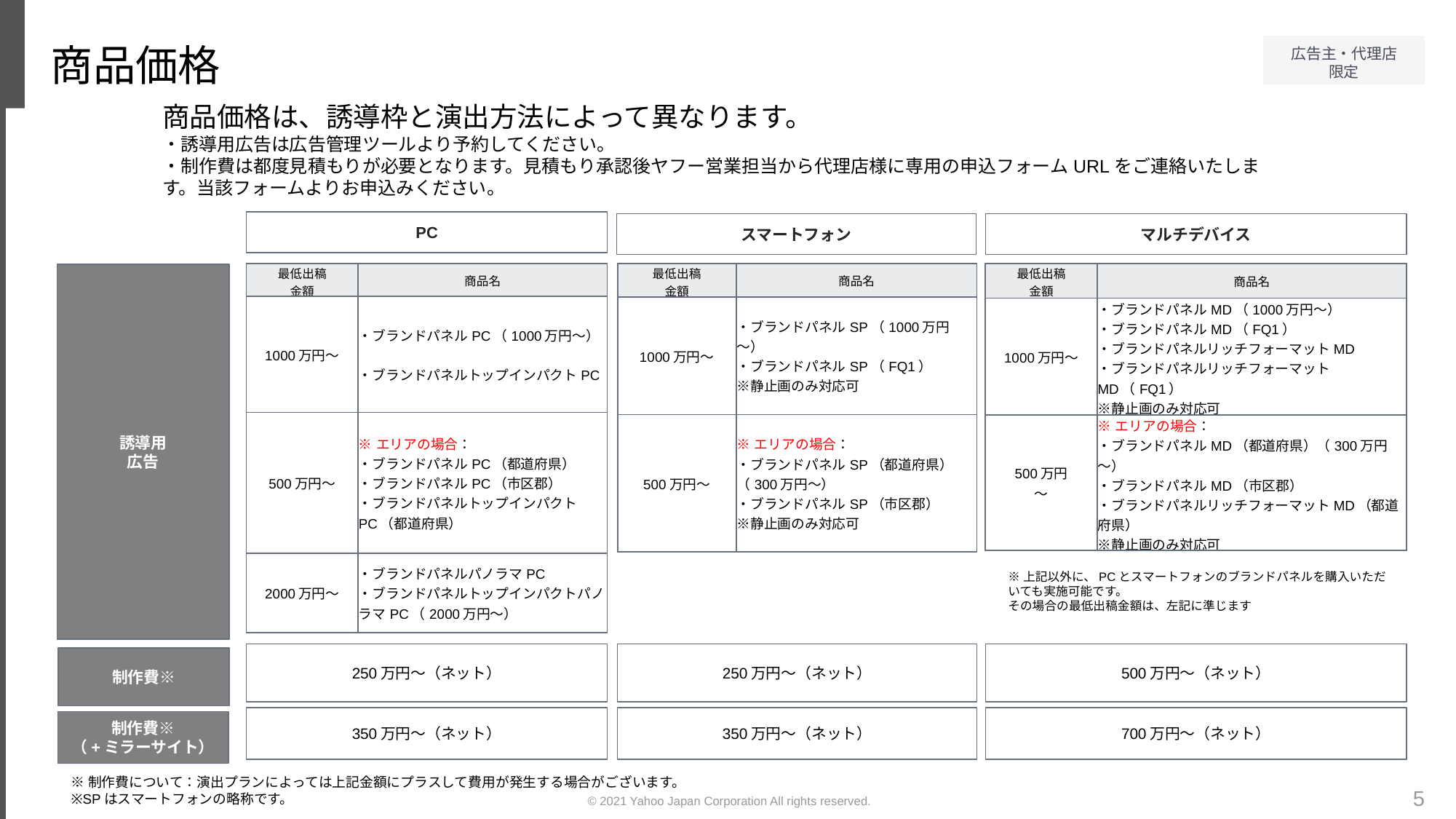

商品価格
商品価格は、誘導枠と演出方法によって異なります。
・誘導用広告は広告管理ツールより予約してください。
・制作費は都度見積もりが必要となります。見積もり承認後ヤフー営業担当から代理店様に専用の申込フォームURLをご連絡いたします。当該フォームよりお申込みください。
PC
スマートフォン
マルチデバイス
| 最低出稿 金額 | 商品名 |
| --- | --- |
| 1000万円～ | ・ブランドパネルMD（1000万円～） ・ブランドパネルMD（FQ1） ・ブランドパネルリッチフォーマットMD ・ブランドパネルリッチフォーマットMD（FQ1） ※静止画のみ対応可 |
| 500万円 ～ | ※エリアの場合： ・ブランドパネルMD（都道府県）（300万円～） ・ブランドパネルMD（市区郡） ・ブランドパネルリッチフォーマットMD（都道府県） ※静止画のみ対応可 |
| 最低出稿 金額 | 商品名 |
| --- | --- |
| 1000万円～ | ・ブランドパネルPC（1000万円～）　 ・ブランドパネルトップインパクトPC |
| 500万円～ | ※エリアの場合： ・ブランドパネルPC（都道府県） ・ブランドパネルPC（市区郡） ・ブランドパネルトップインパクトPC（都道府県） |
| 2000万円～ | ・ブランドパネルパノラマPC ・ブランドパネルトップインパクトパノラマPC（2000万円～） |
| 最低出稿 金額 | 商品名 |
| --- | --- |
| 1000万円～ | ・ブランドパネルSP（1000万円～） ・ブランドパネルSP（FQ1） ※静止画のみ対応可 |
| 500万円～ | ※エリアの場合： ・ブランドパネルSP（都道府県）（300万円～） ・ブランドパネルSP（市区郡） ※静止画のみ対応可 |
誘導用
広告
※上記以外に、PCとスマートフォンのブランドパネルを購入いただいても実施可能です。
その場合の最低出稿金額は、左記に準じます
250万円～（ネット）
250万円～（ネット）
500万円～（ネット）
制作費※
350万円～（ネット）
350万円～（ネット）
700万円～（ネット）
制作費※
（+ミラーサイト）
※制作費について：演出プランによっては上記金額にプラスして費用が発生する場合がございます。
※SPはスマートフォンの略称です。
5